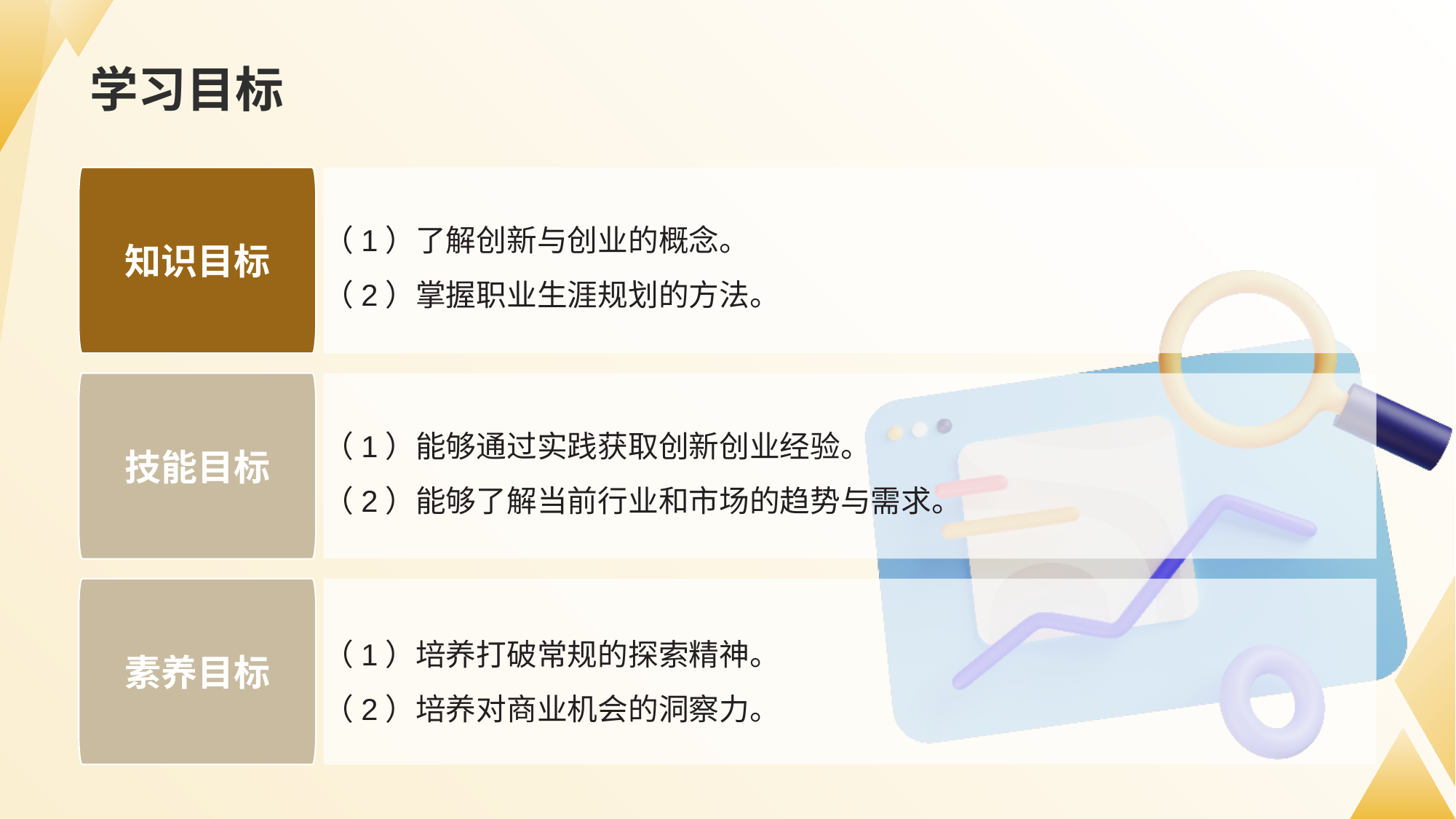

# 学习目标
知识目标
技能目标
素养目标
（1）了解创新与创业的概念。
（2）掌握职业生涯规划的方法。
（1）能够通过实践获取创新创业经验。
（2）能够了解当前行业和市场的趋势与需求。
（1）培养打破常规的探索精神。
（2）培养对商业机会的洞察力。